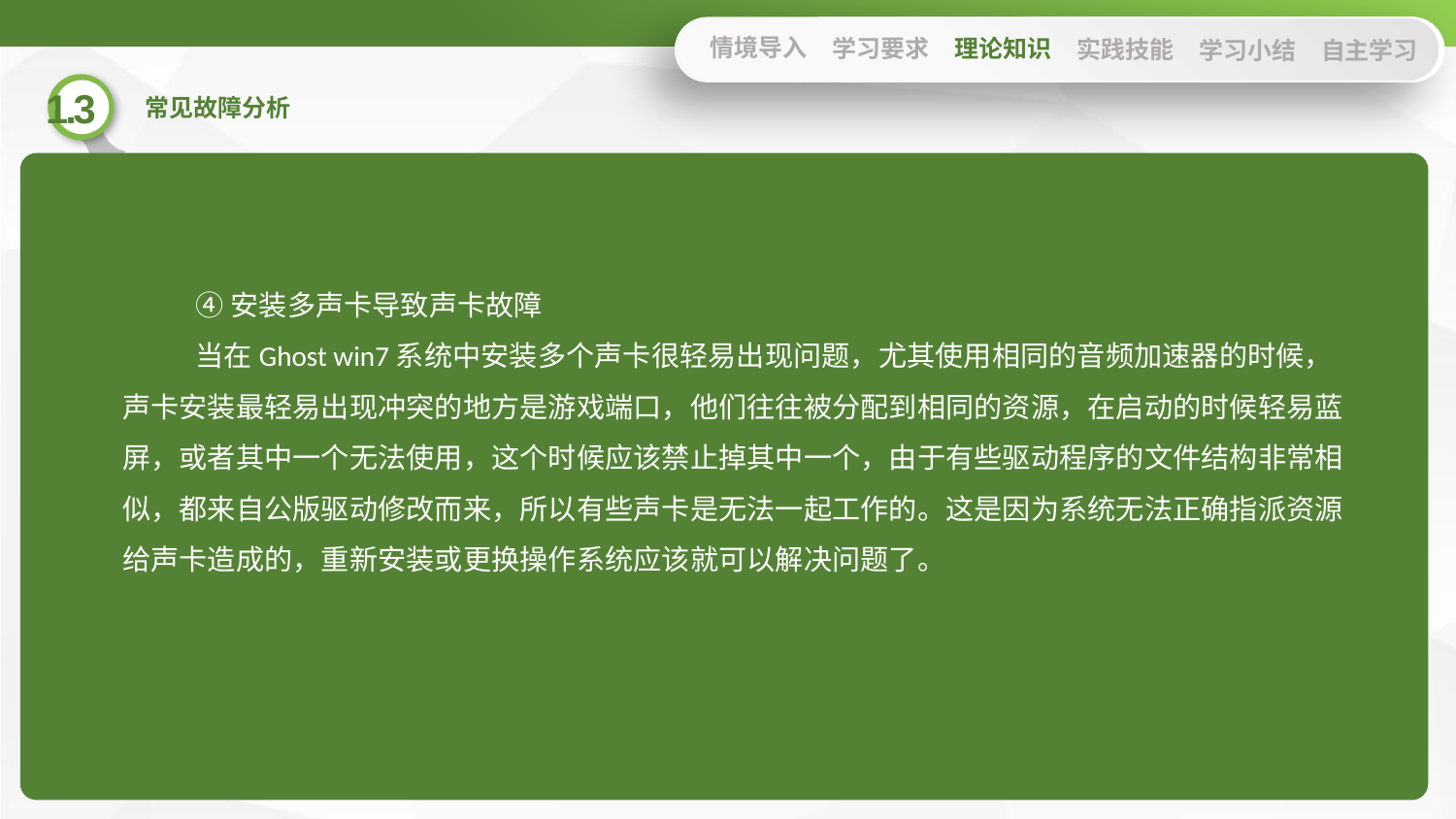

情境导入
学习要求
理论知识
实践技能
学习小结
自主学习
④安装多声卡导致声卡故障
当在Ghost win7系统中安装多个声卡很轻易出现问题，尤其使用相同的音频加速器的时候，声卡安装最轻易出现冲突的地方是游戏端口，他们往往被分配到相同的资源，在启动的时候轻易蓝屏，或者其中一个无法使用，这个时候应该禁止掉其中一个，由于有些驱动程序的文件结构非常相似，都来自公版驱动修改而来，所以有些声卡是无法一起工作的。这是因为系统无法正确指派资源给声卡造成的，重新安装或更换操作系统应该就可以解决问题了。